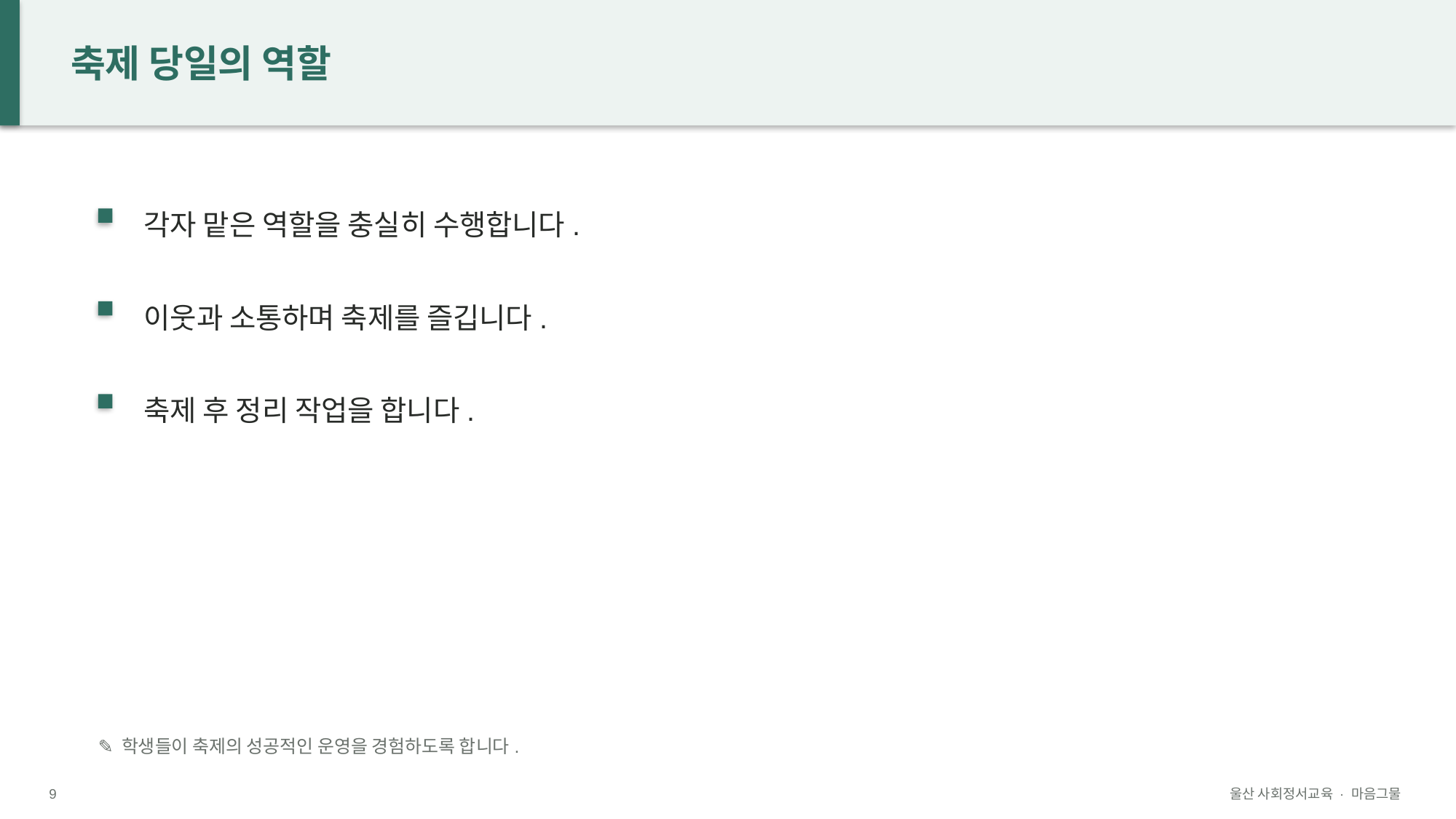

축제 당일의 역할
각자 맡은 역할을 충실히 수행합니다.

이웃과 소통하며 축제를 즐깁니다.

축제 후 정리 작업을 합니다.

✎ 학생들이 축제의 성공적인 운영을 경험하도록 합니다.
9
울산 사회정서교육 · 마음그물